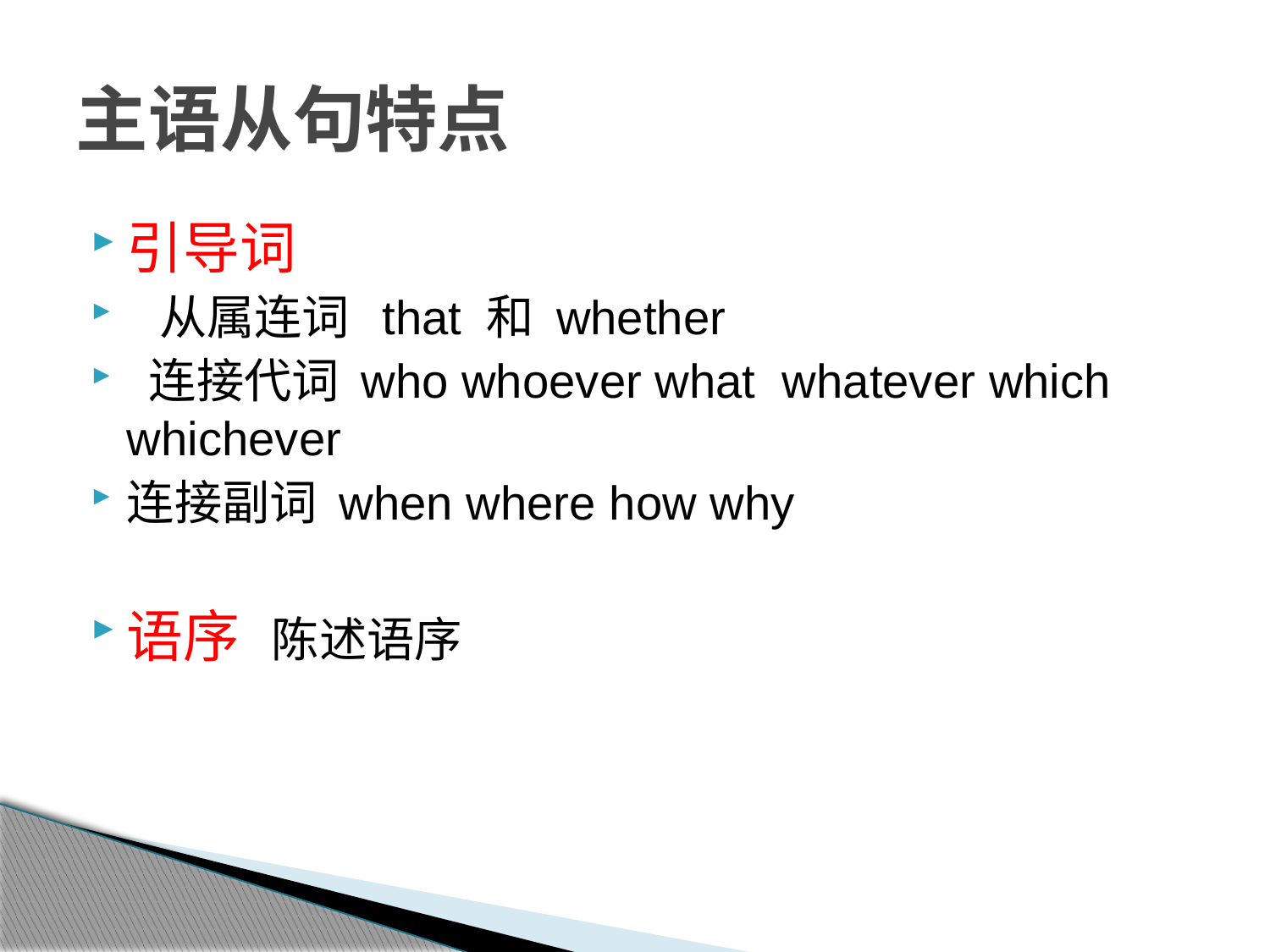

# 主语从句特点
引导词
  从属连词  that 和 whether
 连接代词 who whoever what  whatever which  whichever
连接副词 when where how why

语序   陈述语序